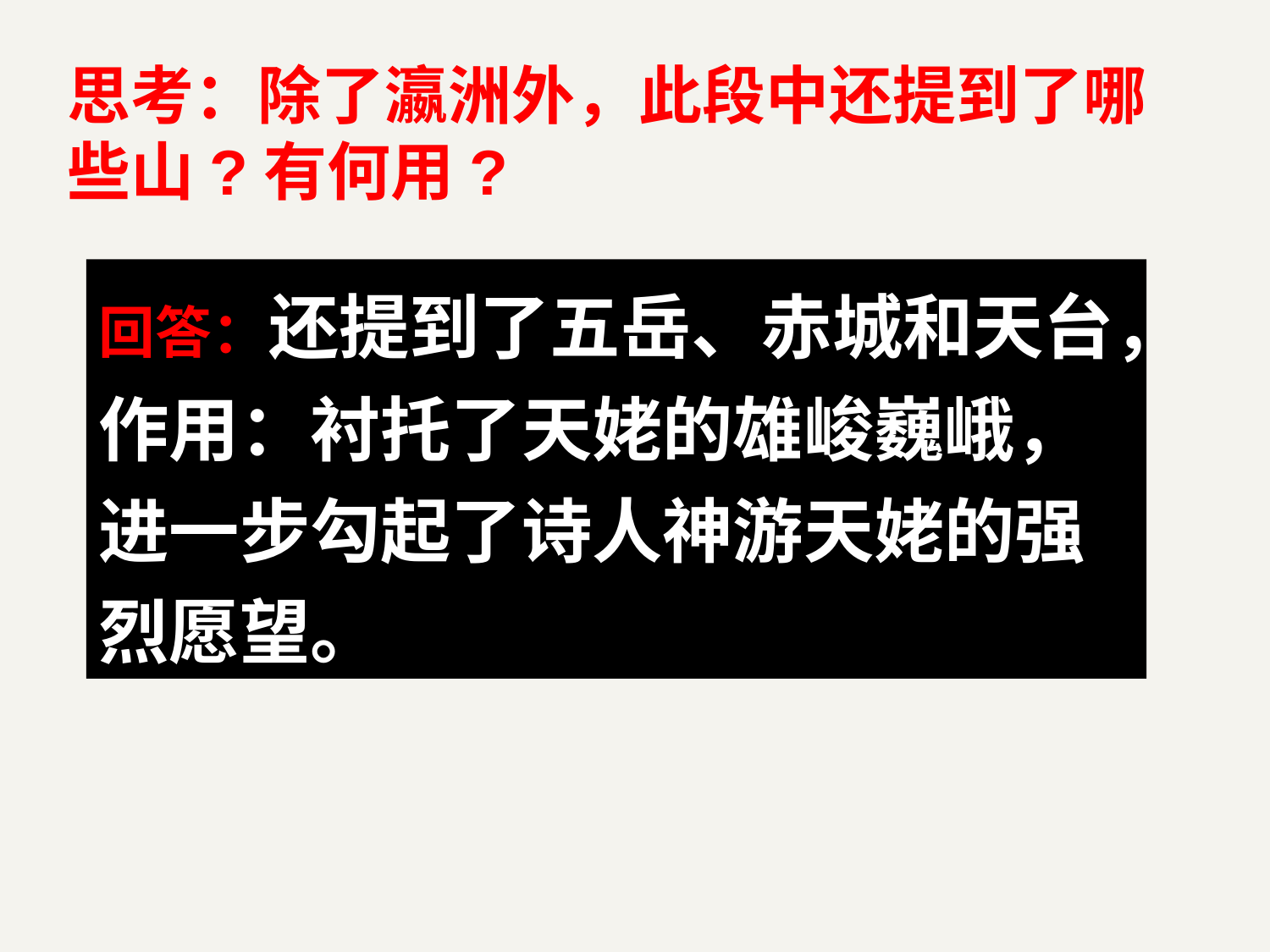

思考：除了瀛洲外，此段中还提到了哪些山?有何用?
回答：还提到了五岳、赤城和天台，
作用：衬托了天姥的雄峻巍峨，进一步勾起了诗人神游天姥的强烈愿望。